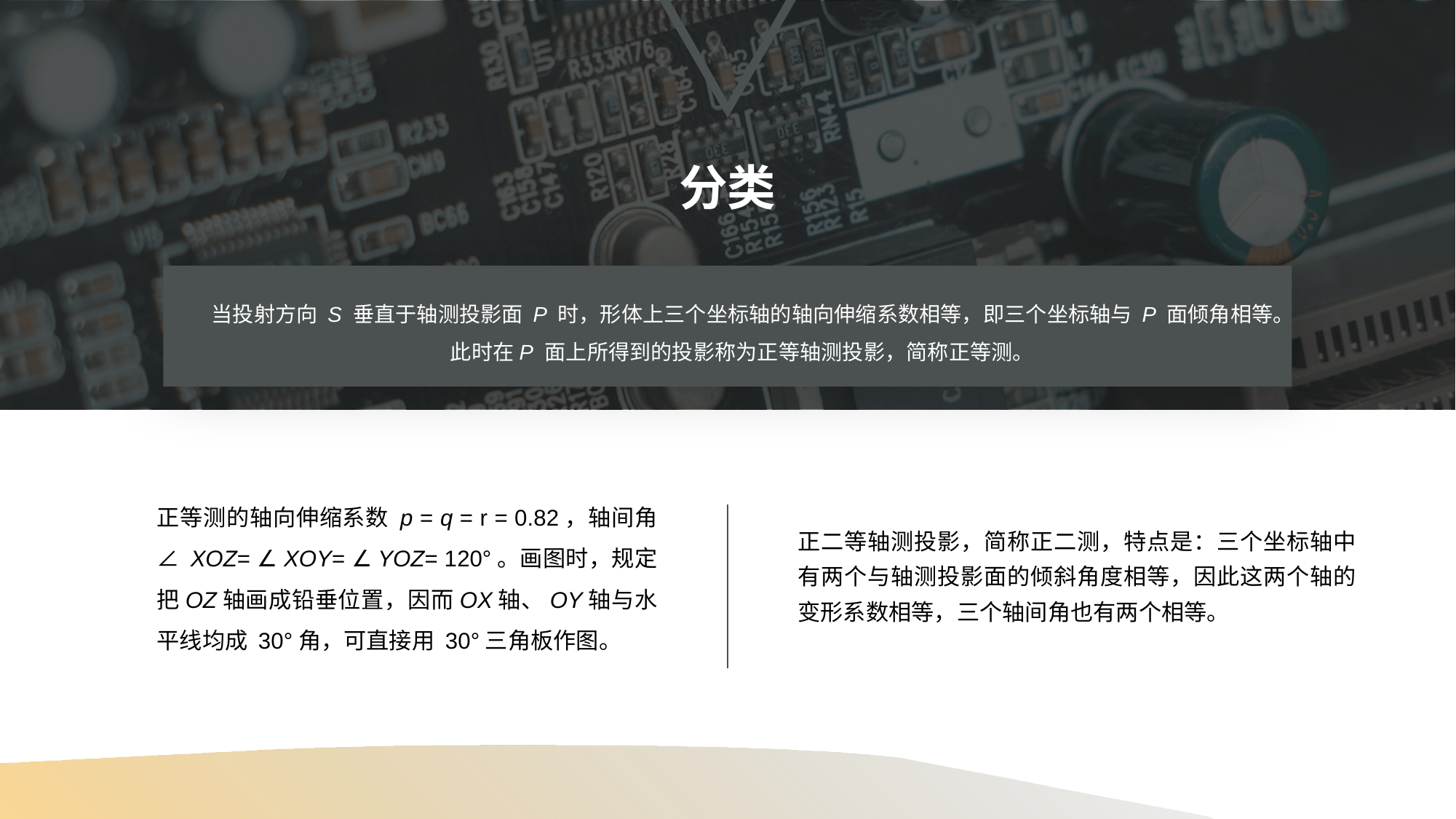

分类

当投射方向 S 垂直于轴测投影面 P 时，形体上三个坐标轴的轴向伸缩系数相等，即三个坐标轴与 P 面倾角相等。此时在P 面上所得到的投影称为正等轴测投影，简称正等测。
正等测的轴向伸缩系数 p = q = r = 0.82，轴间角∠ XOZ= ∠ XOY= ∠ YOZ= 120°。画图时，规定把OZ轴画成铅垂位置，因而OX轴、OY轴与水平线均成 30°角，可直接用 30°三角板作图。
正二等轴测投影，简称正二测，特点是：三个坐标轴中有两个与轴测投影面的倾斜角度相等，因此这两个轴的变形系数相等，三个轴间角也有两个相等。